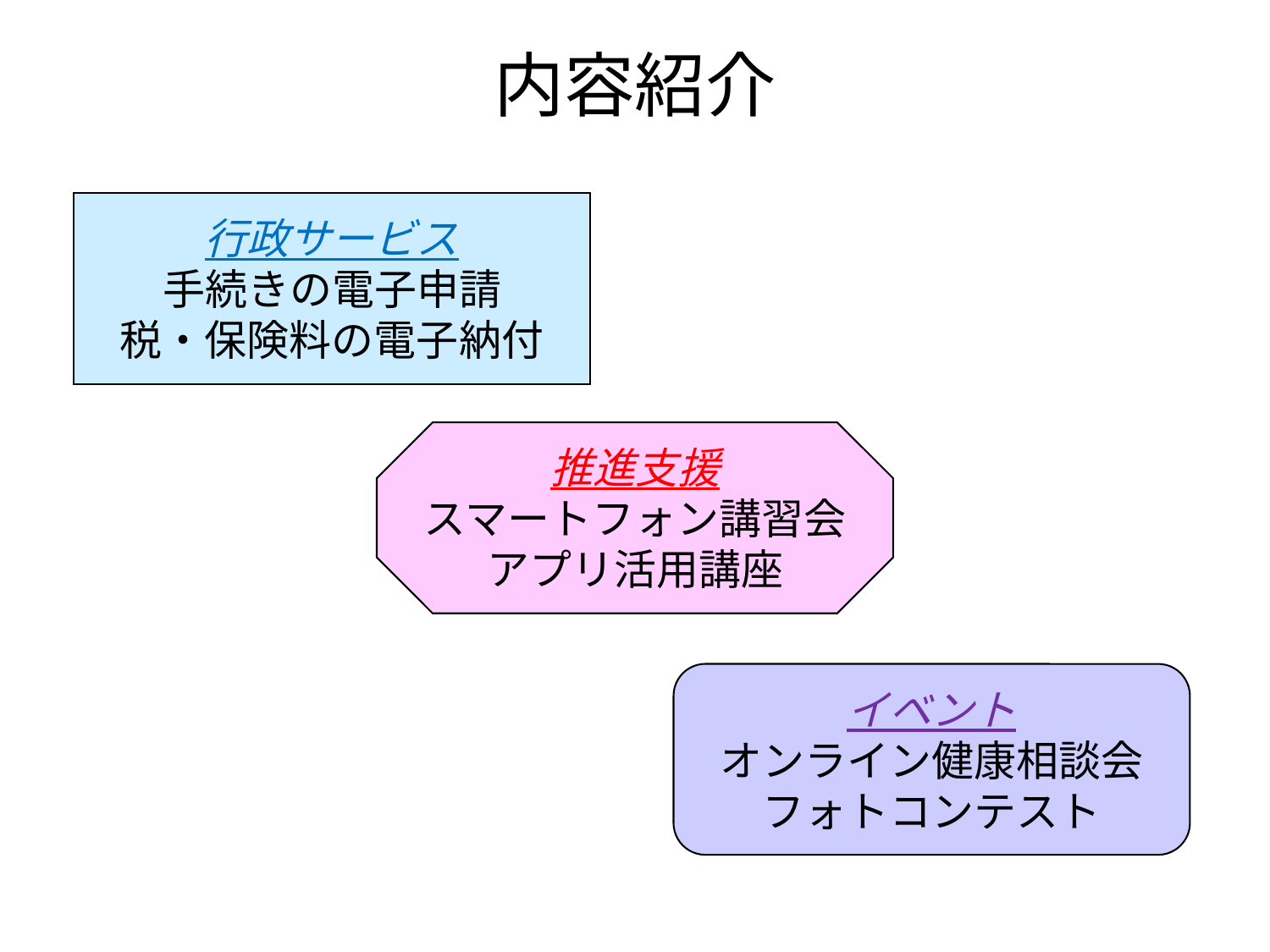

内容紹介
行政サービス
手続きの電子申請
税・保険料の電子納付
推進支援
スマートフォン講習会
アプリ活用講座
イベント
オンライン健康相談会
フォトコンテスト